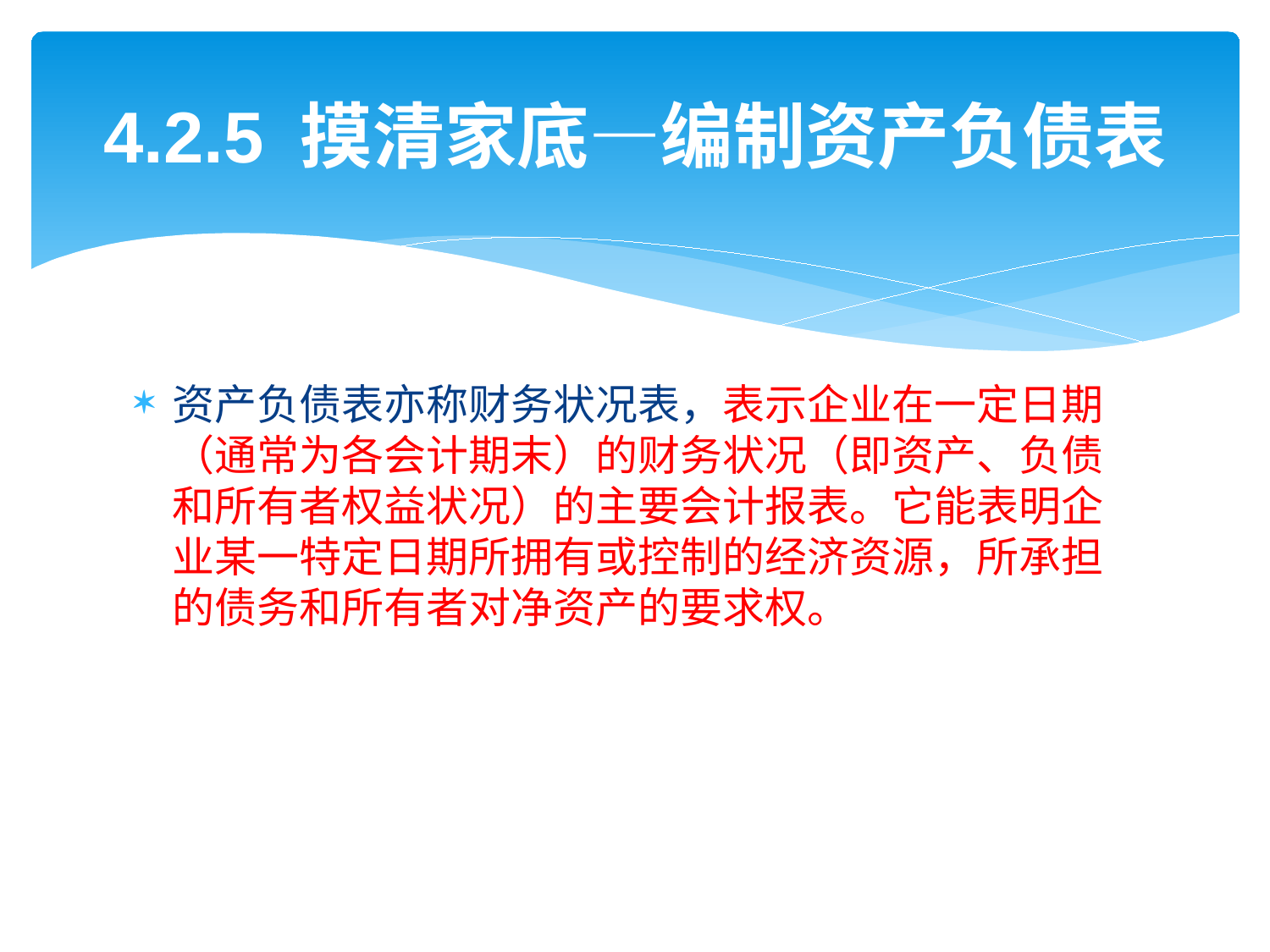

# 4.2.5 摸清家底—编制资产负债表
资产负债表亦称财务状况表，表示企业在一定日期（通常为各会计期末）的财务状况（即资产、负债和所有者权益状况）的主要会计报表。它能表明企业某一特定日期所拥有或控制的经济资源，所承担的债务和所有者对净资产的要求权。